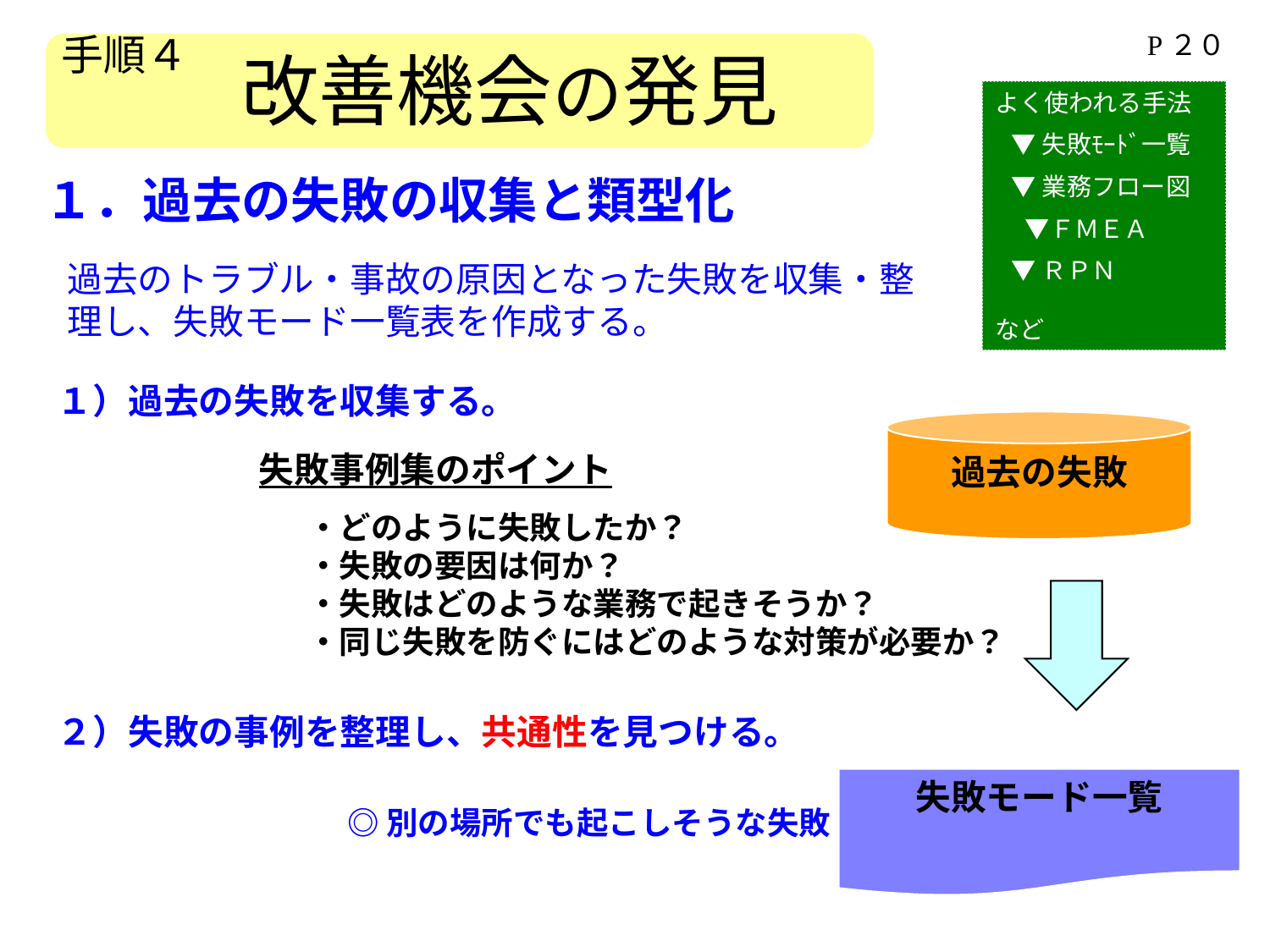

P２０
手順４

改善機会の発見
よく使われる手法
   ▼失敗ﾓｰﾄﾞ一覧
   ▼業務フロー図
　 ▼ＦＭＥＡ
   ▼ＲＰＮ
　　　　　　　　　　　　など
１．過去の失敗の収集と類型化
過去のトラブル・事故の原因となった失敗を収集・整理し、失敗モード一覧表を作成する。
１）過去の失敗を収集する。
過去の失敗
失敗事例集のポイント
・どのように失敗したか？
・失敗の要因は何か？
・失敗はどのような業務で起きそうか？
・同じ失敗を防ぐにはどのような対策が必要か？

２）失敗の事例を整理し、共通性を見つける。
失敗モード一覧
◎別の場所でも起こしそうな失敗